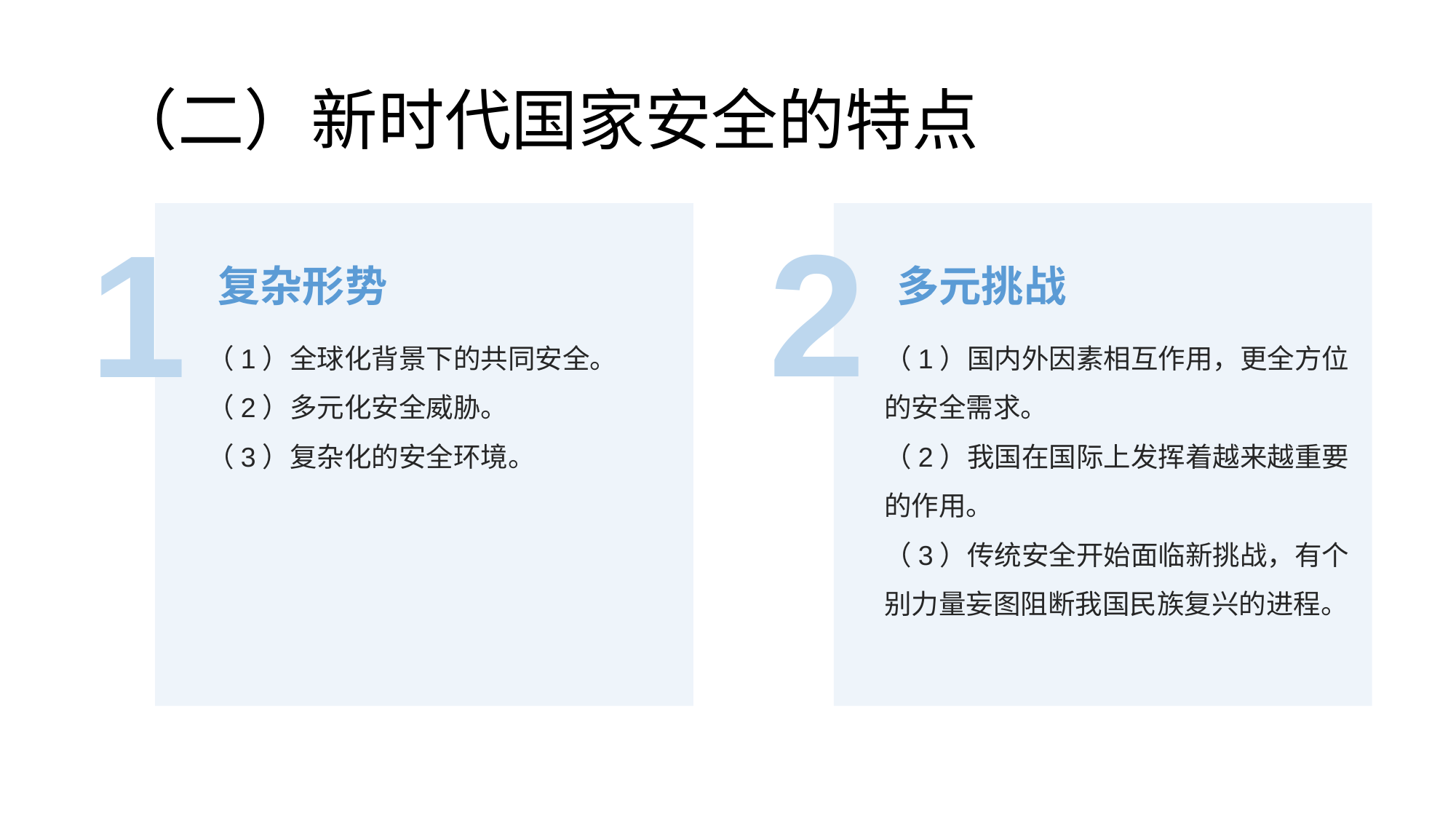

# （二）新时代国家安全的特点
2
1

复杂形势
多元挑战
（1）全球化背景下的共同安全。
（2）多元化安全威胁。
（3）复杂化的安全环境。
（1）国内外因素相互作用，更全方位的安全需求。
（2）我国在国际上发挥着越来越重要的作用。
（3）传统安全开始面临新挑战，有个别力量妄图阻断我国民族复兴的进程。